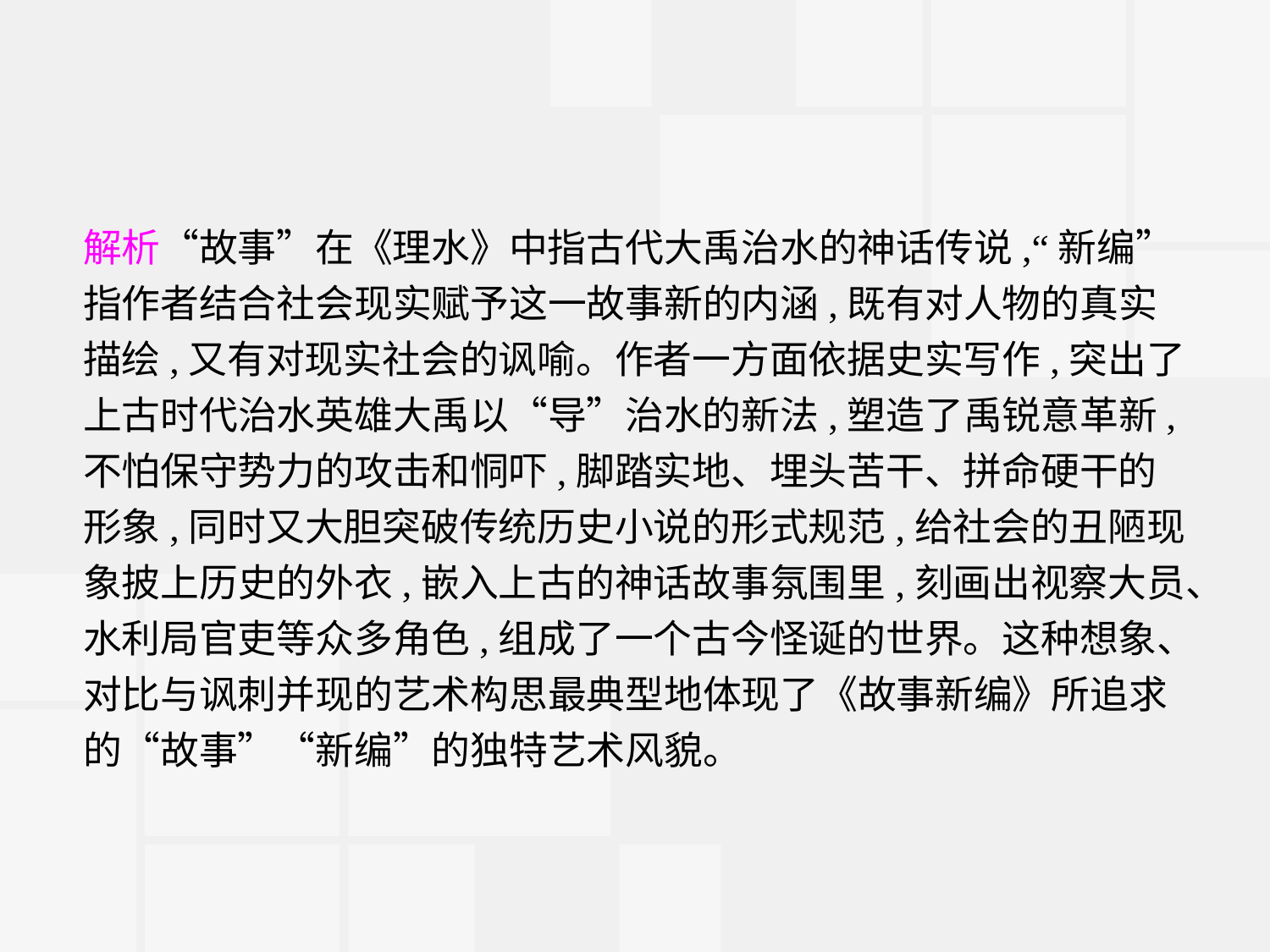

解析“故事”在《理水》中指古代大禹治水的神话传说,“新编”指作者结合社会现实赋予这一故事新的内涵,既有对人物的真实描绘,又有对现实社会的讽喻。作者一方面依据史实写作,突出了上古时代治水英雄大禹以“导”治水的新法,塑造了禹锐意革新,不怕保守势力的攻击和恫吓,脚踏实地、埋头苦干、拼命硬干的形象,同时又大胆突破传统历史小说的形式规范,给社会的丑陋现象披上历史的外衣,嵌入上古的神话故事氛围里,刻画出视察大员、水利局官吏等众多角色,组成了一个古今怪诞的世界。这种想象、对比与讽刺并现的艺术构思最典型地体现了《故事新编》所追求的“故事”“新编”的独特艺术风貌。